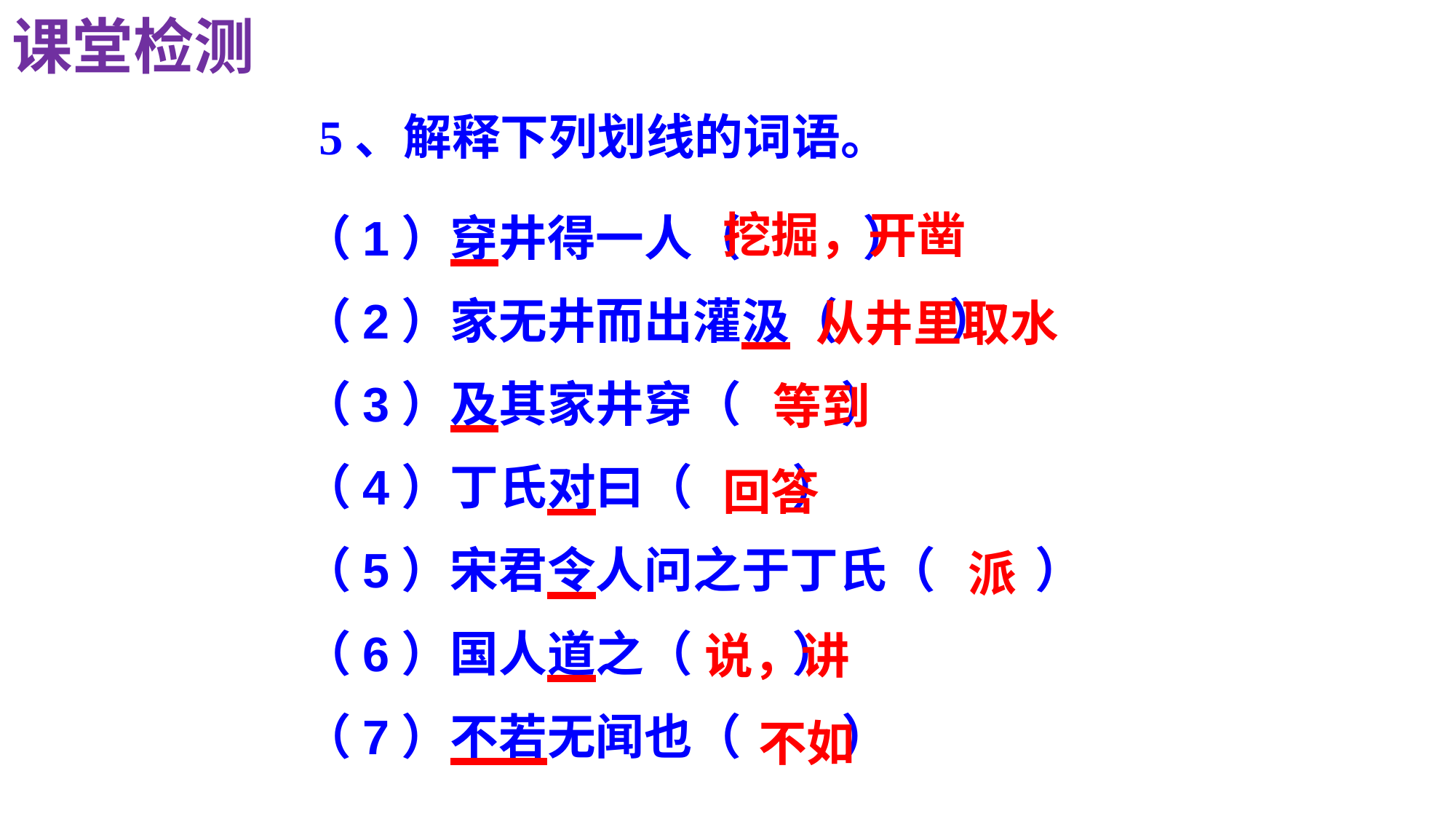

课堂检测
5、解释下列划线的词语。

（1）穿井得一人（           ）
（2）家无井而出灌汲（          ）
（3）及其家井穿（         ）
（4）丁氏对曰（         ）
（5）宋君令人问之于丁氏（         ）
（6）国人道之（         ）
（7）不若无闻也（         ）

挖掘，开凿
从井里取水
等到
回答
派
说，讲
不如